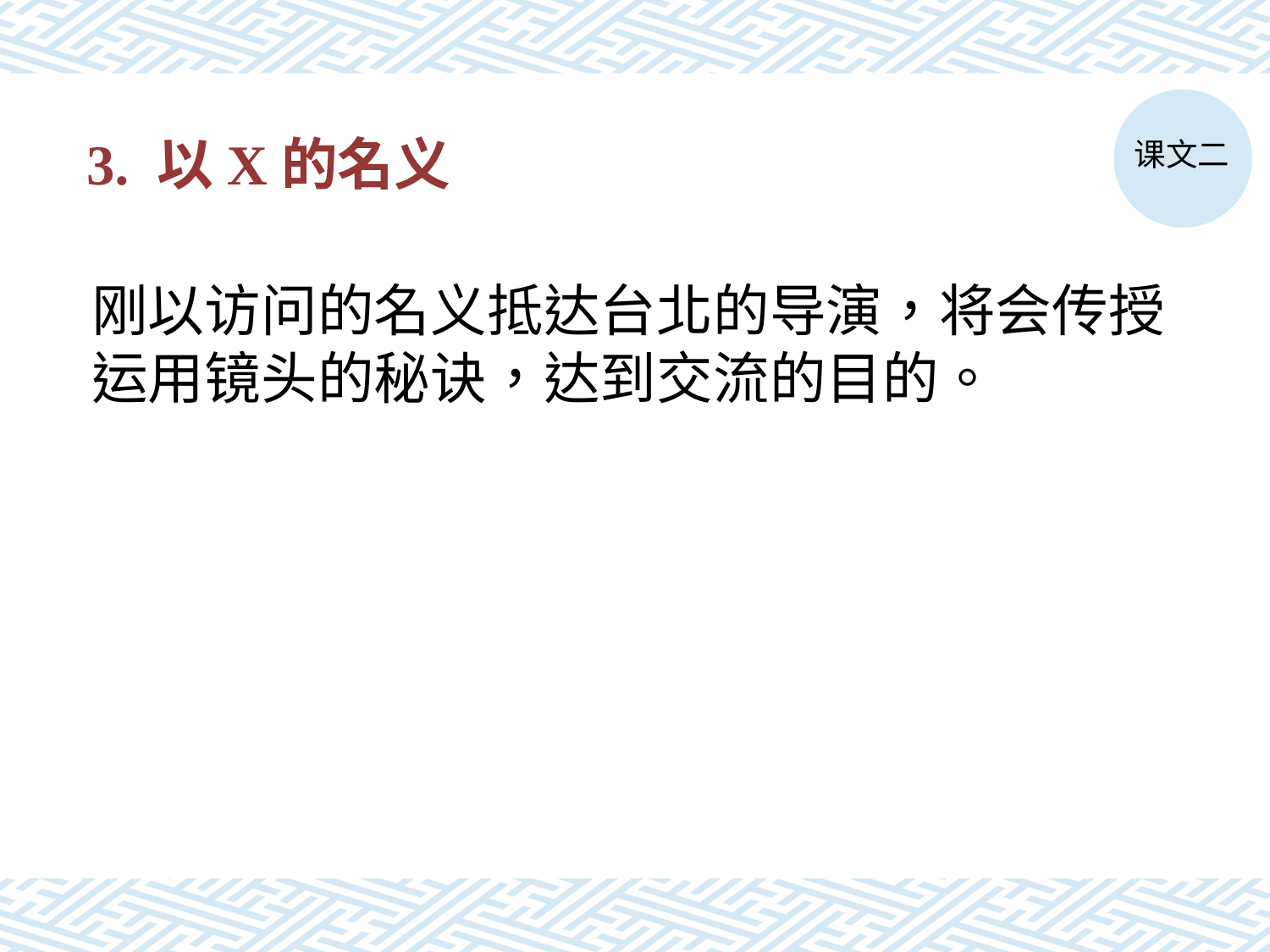

课文二
# 3. 以X的名义
刚以访问的名义抵达台北的导演，将会传授运用镜头的秘诀，达到交流的目的。